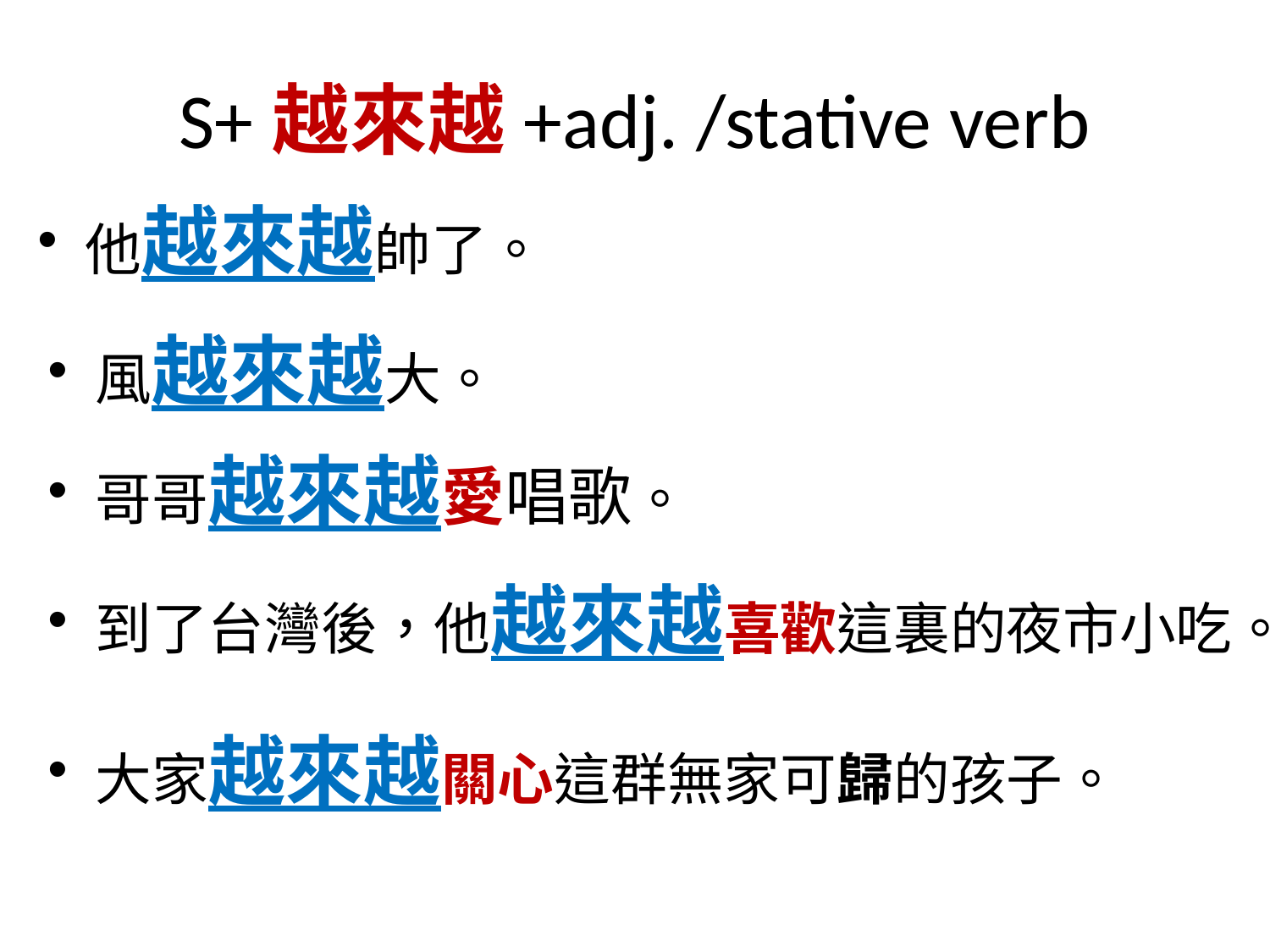

# S+越來越+adj. /stative verb
他越來越帥了。

風越來越大。

哥哥越來越愛唱歌。

到了台灣後，他越來越喜歡這裏的夜市小吃。

大家越來越關心這群無家可歸的孩子。